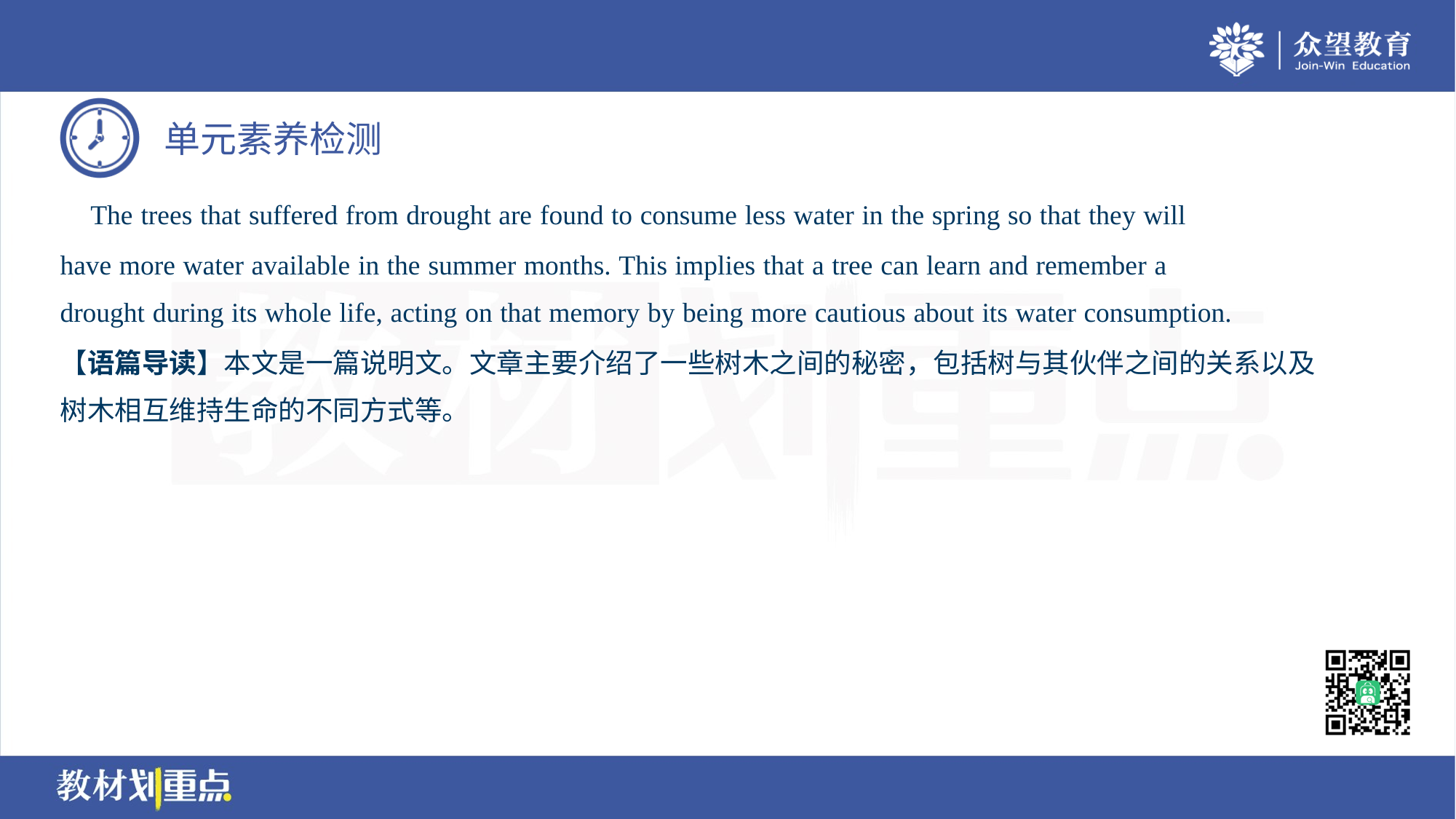

The trees that suffered from drought are found to consume less water in the spring so that they will
have more water available in the summer months. This implies that a tree can learn and remember a
drought during its whole life, acting on that memory by being more cautious about its water consumption.
【语篇导读】本文是一篇说明文。文章主要介绍了一些树木之间的秘密，包括树与其伙伴之间的关系以及
树木相互维持生命的不同方式等。